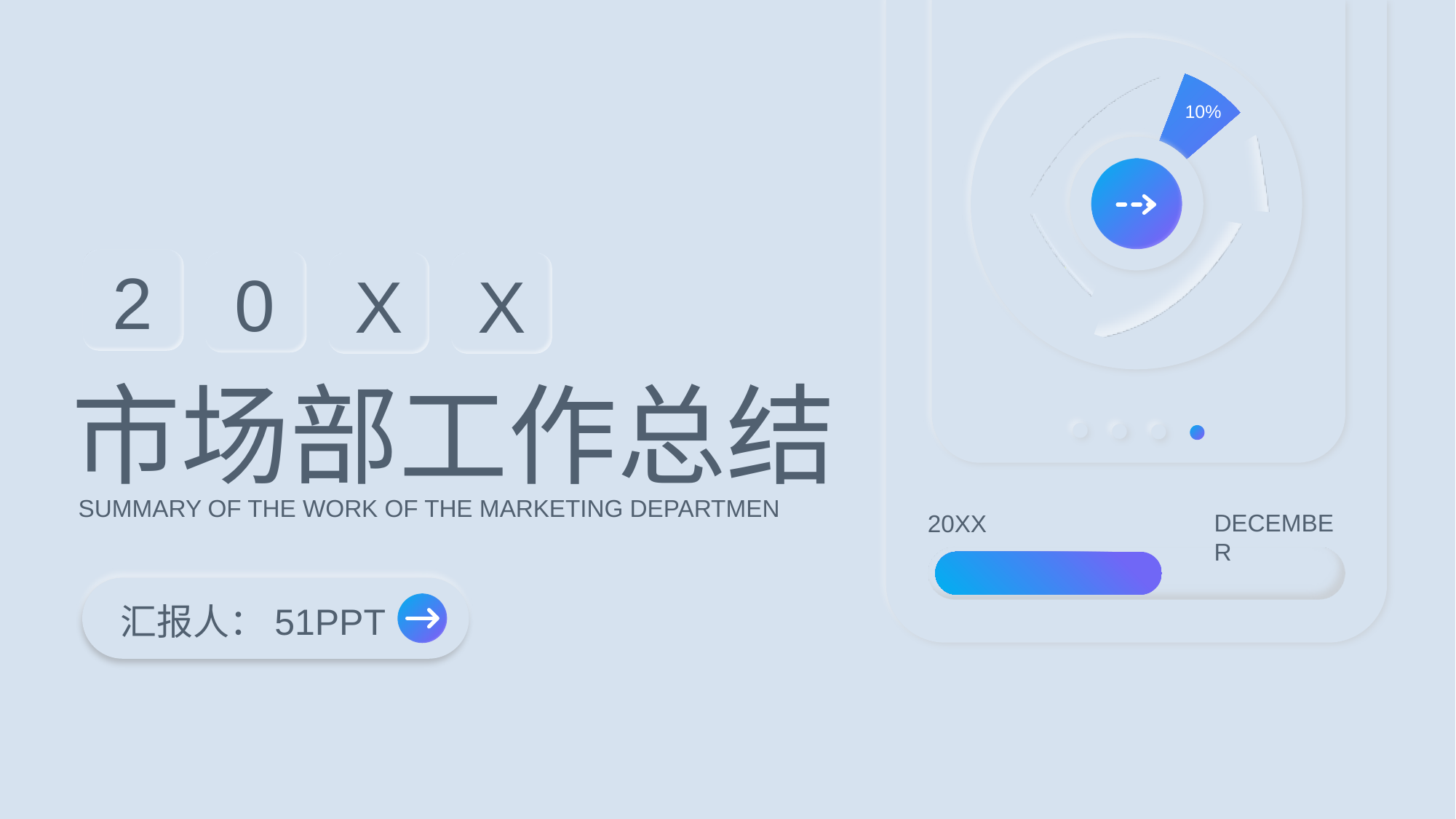

10%

2

0

X

X
市场部工作总结

SUMMARY OF THE WORK OF THE MARKETING DEPARTMEN
DECEMBER
20XX

汇报人：51PPT